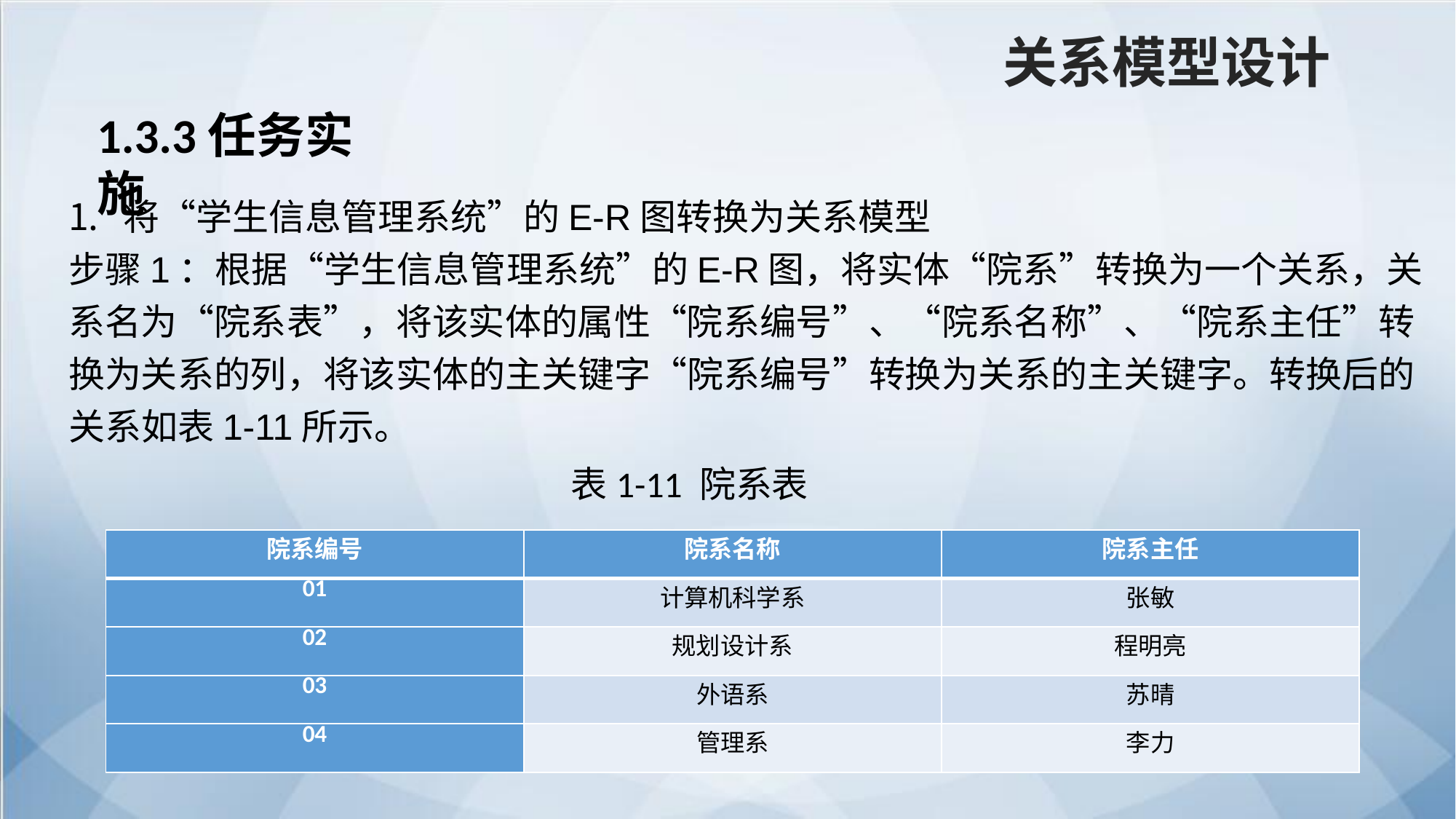

关系模型设计
1.3.3任务实施
将“学生信息管理系统”的E-R图转换为关系模型
步骤1：根据“学生信息管理系统”的E-R图，将实体“院系”转换为一个关系，关系名为“院系表”，将该实体的属性“院系编号”、“院系名称”、“院系主任”转换为关系的列，将该实体的主关键字“院系编号”转换为关系的主关键字。转换后的关系如表1-11所示。
表1-11 院系表
| 院系编号 | 院系名称 | 院系主任 |
| --- | --- | --- |
| 01 | 计算机科学系 | 张敏 |
| 02 | 规划设计系 | 程明亮 |
| 03 | 外语系 | 苏晴 |
| 04 | 管理系 | 李力 |